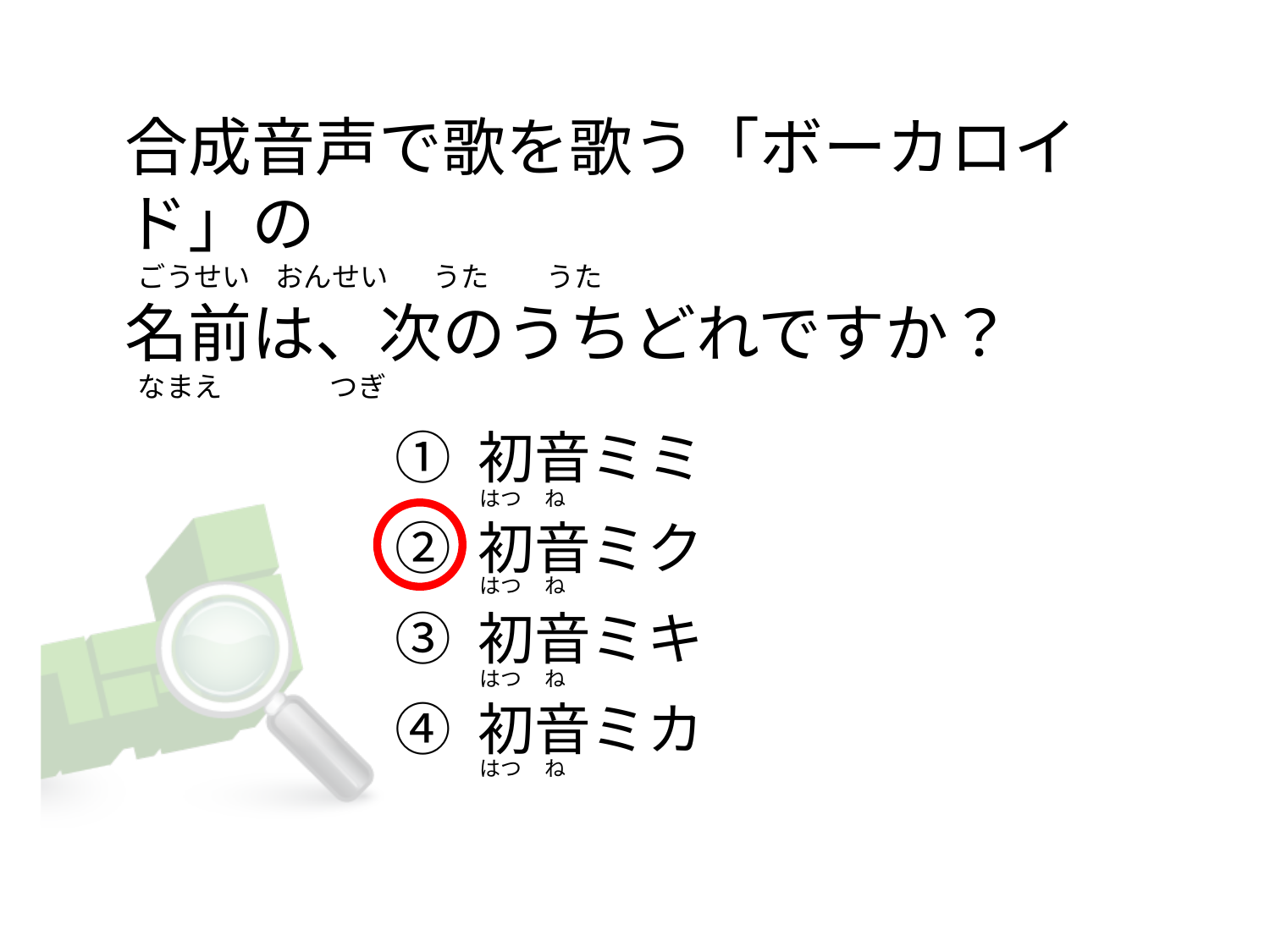

# 合成音声で歌を歌う「ボーカロイド」の   ごうせい    おんせい       うた         うた 名前は、次のうちどれですか？       なまえ                 つぎ
① 初音ミミ
② 初音ミク
③ 初音ミキ
④ 初音ミカ
はつ     ね

はつ     ね
はつ     ね
はつ     ね